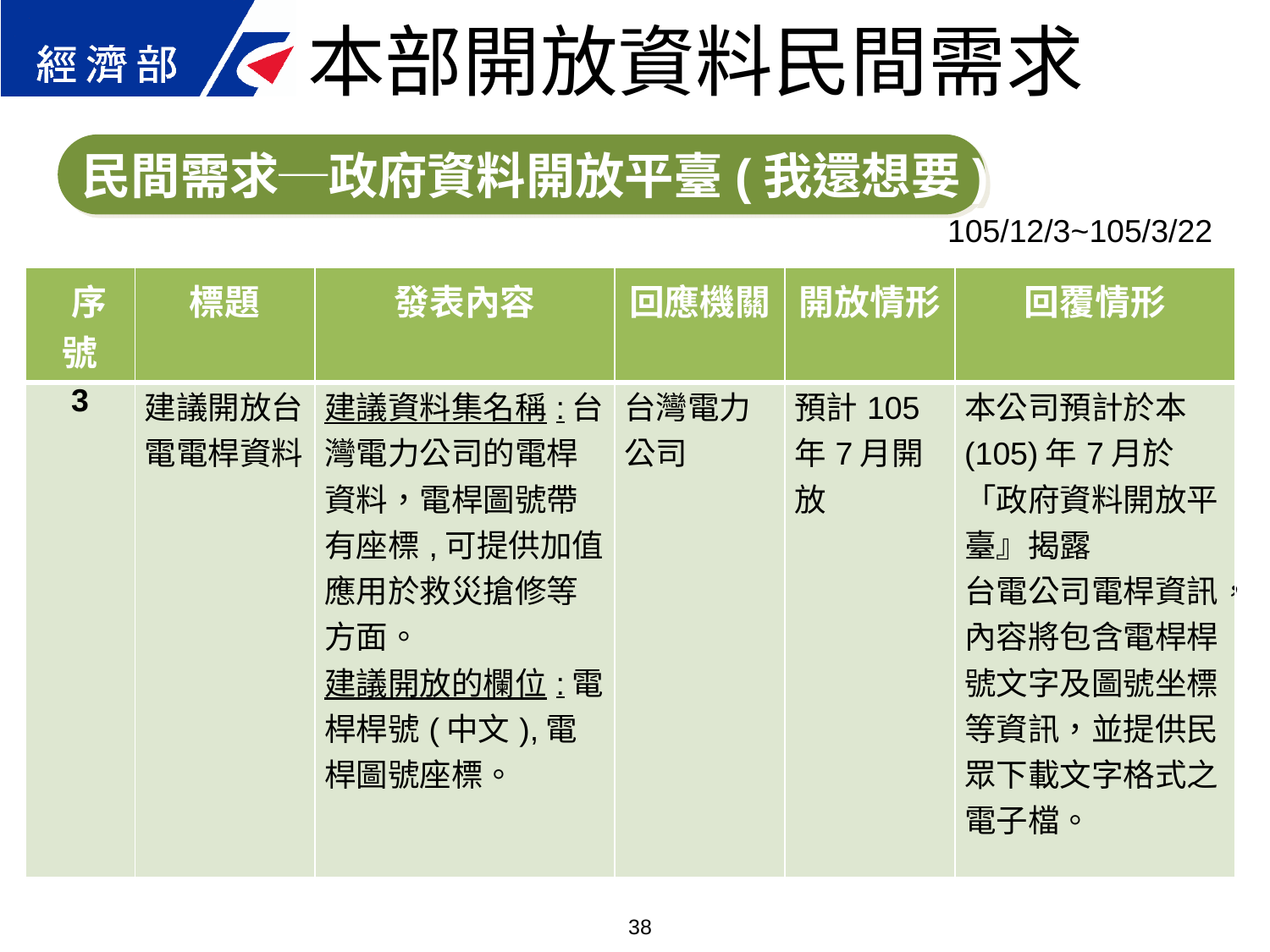

本部開放資料民間需求

民間需求─政府資料開放平臺(我還想要)
105/12/3~105/3/22
| 序號 | 標題 | 發表內容 | 回應機關 | 開放情形 | 回覆情形 |
| --- | --- | --- | --- | --- | --- |
| 3 | 建議開放台電電桿資料 | 建議資料集名稱:台灣電力公司的電桿資料，電桿圖號帶有座標,可提供加值應用於救災搶修等方面。 建議開放的欄位:電桿桿號(中文),電桿圖號座標。 | 台灣電力公司 | 預計105年7月開放 | 本公司預計於本(105)年7月於「政府資料開放平臺』揭露 台電公司電桿資訊，內容將包含電桿桿號文字及圖號坐標等資訊，並提供民眾下載文字格式之電子檔。 |
38